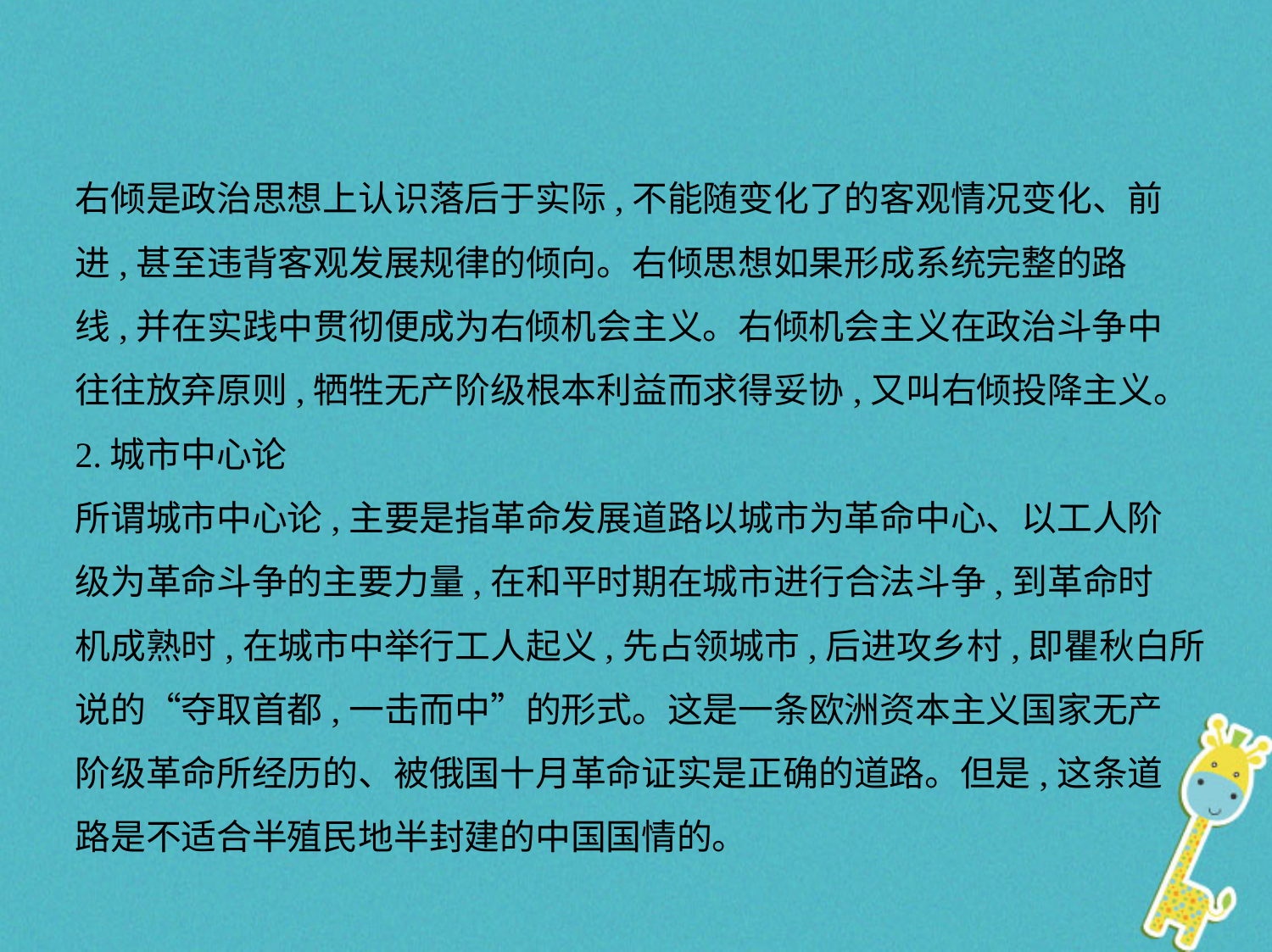

右倾是政治思想上认识落后于实际,不能随变化了的客观情况变化、前
进,甚至违背客观发展规律的倾向。右倾思想如果形成系统完整的路
线,并在实践中贯彻便成为右倾机会主义。右倾机会主义在政治斗争中
往往放弃原则,牺牲无产阶级根本利益而求得妥协,又叫右倾投降主义。
2.城市中心论
所谓城市中心论,主要是指革命发展道路以城市为革命中心、以工人阶
级为革命斗争的主要力量,在和平时期在城市进行合法斗争,到革命时
机成熟时,在城市中举行工人起义,先占领城市,后进攻乡村,即瞿秋白所
说的“夺取首都,一击而中”的形式。这是一条欧洲资本主义国家无产
阶级革命所经历的、被俄国十月革命证实是正确的道路。但是,这条道
路是不适合半殖民地半封建的中国国情的。